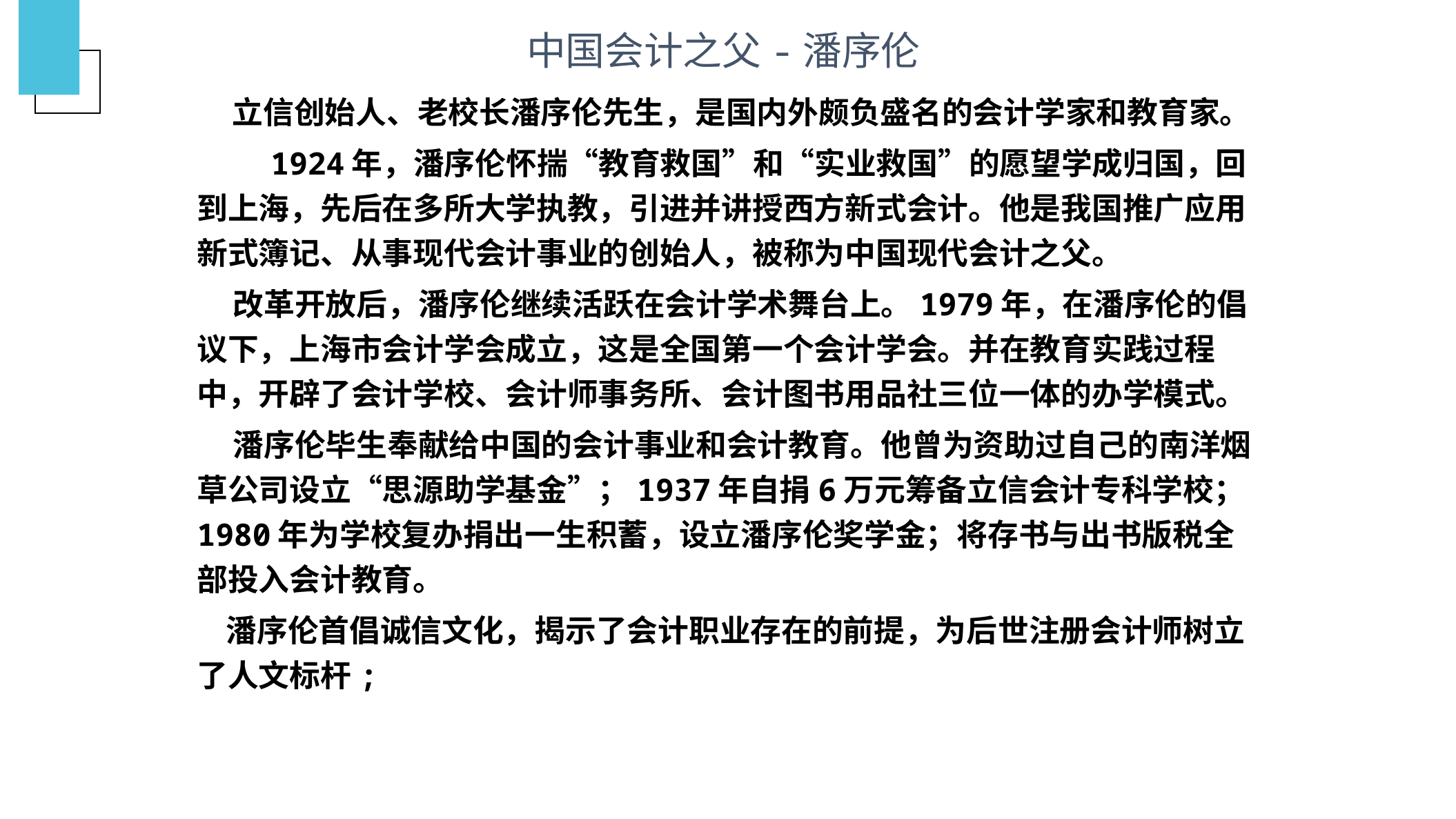

# 中国会计之父-潘序伦
    立信创始人、老校长潘序伦先生，是国内外颇负盛名的会计学家和教育家。
    1924年，潘序伦怀揣“教育救国”和“实业救国”的愿望学成归国，回到上海，先后在多所大学执教，引进并讲授西方新式会计。他是我国推广应用新式簿记、从事现代会计事业的创始人，被称为中国现代会计之父。
    改革开放后，潘序伦继续活跃在会计学术舞台上。1979年，在潘序伦的倡议下，上海市会计学会成立，这是全国第一个会计学会。并在教育实践过程中，开辟了会计学校、会计师事务所、会计图书用品社三位一体的办学模式。
    潘序伦毕生奉献给中国的会计事业和会计教育。他曾为资助过自己的南洋烟草公司设立“思源助学基金”；1937年自捐6万元筹备立信会计专科学校；1980年为学校复办捐出一生积蓄，设立潘序伦奖学金；将存书与出书版税全部投入会计教育。
   潘序伦首倡诚信文化，揭示了会计职业存在的前提，为后世注册会计师树立了人文标杆;